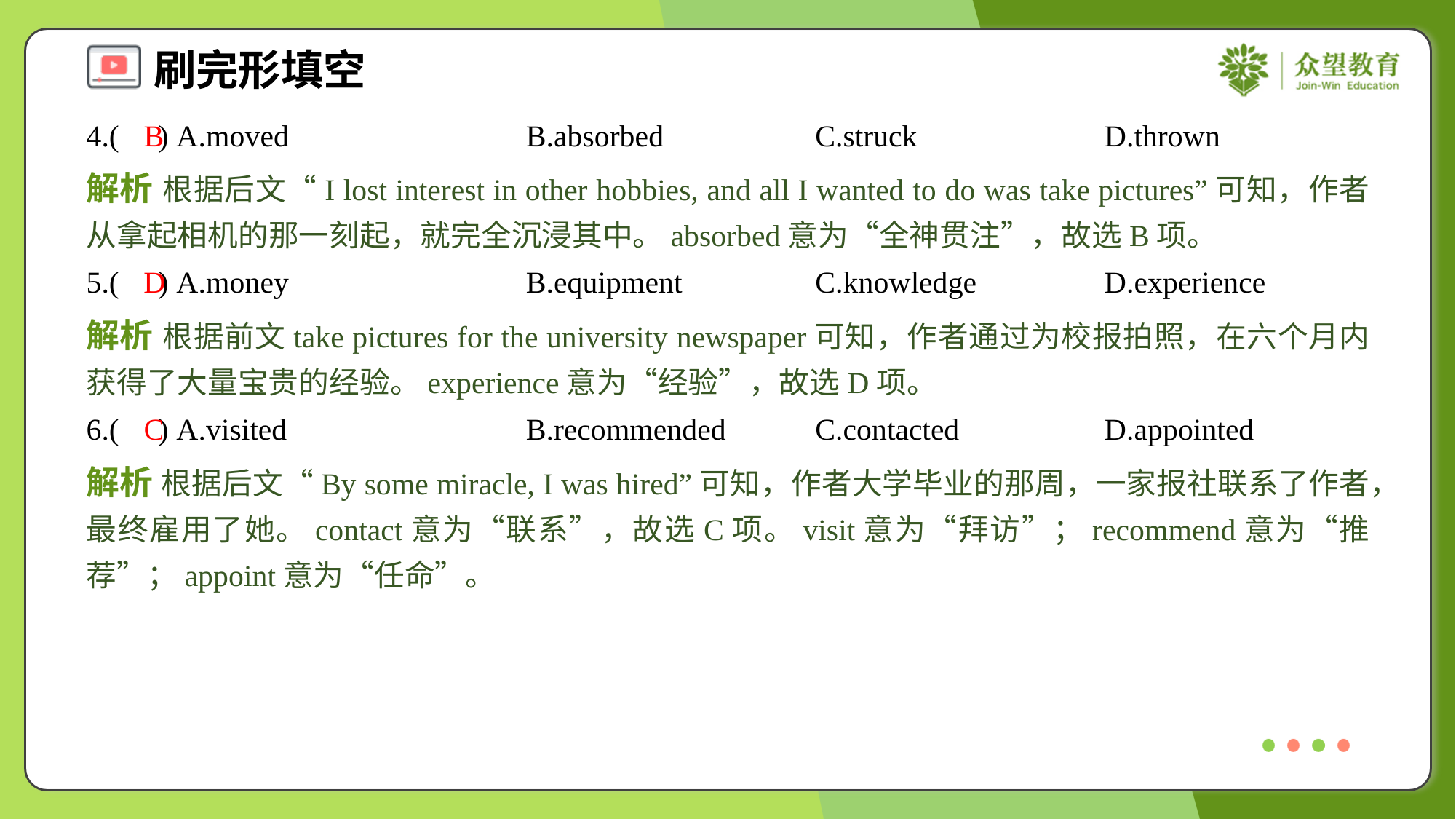

4.(     ) A.moved	B.absorbed	C.struck	D.thrown
B
解析 根据后文“I lost interest in other hobbies, and all I wanted to do was take pictures”可知，作者从拿起相机的那一刻起，就完全沉浸其中。absorbed意为“全神贯注”，故选B项。
5.(     ) A.money	B.equipment	C.knowledge	D.experience
D
解析 根据前文take pictures for the university newspaper可知，作者通过为校报拍照，在六个月内获得了大量宝贵的经验。experience意为“经验”，故选D项。
6.(     ) A.visited	B.recommended	C.contacted	D.appointed
C
解析 根据后文“By some miracle, I was hired”可知，作者大学毕业的那周，一家报社联系了作者，最终雇用了她。contact意为“联系”，故选C项。visit意为“拜访”；recommend意为“推荐”；appoint意为“任命”。